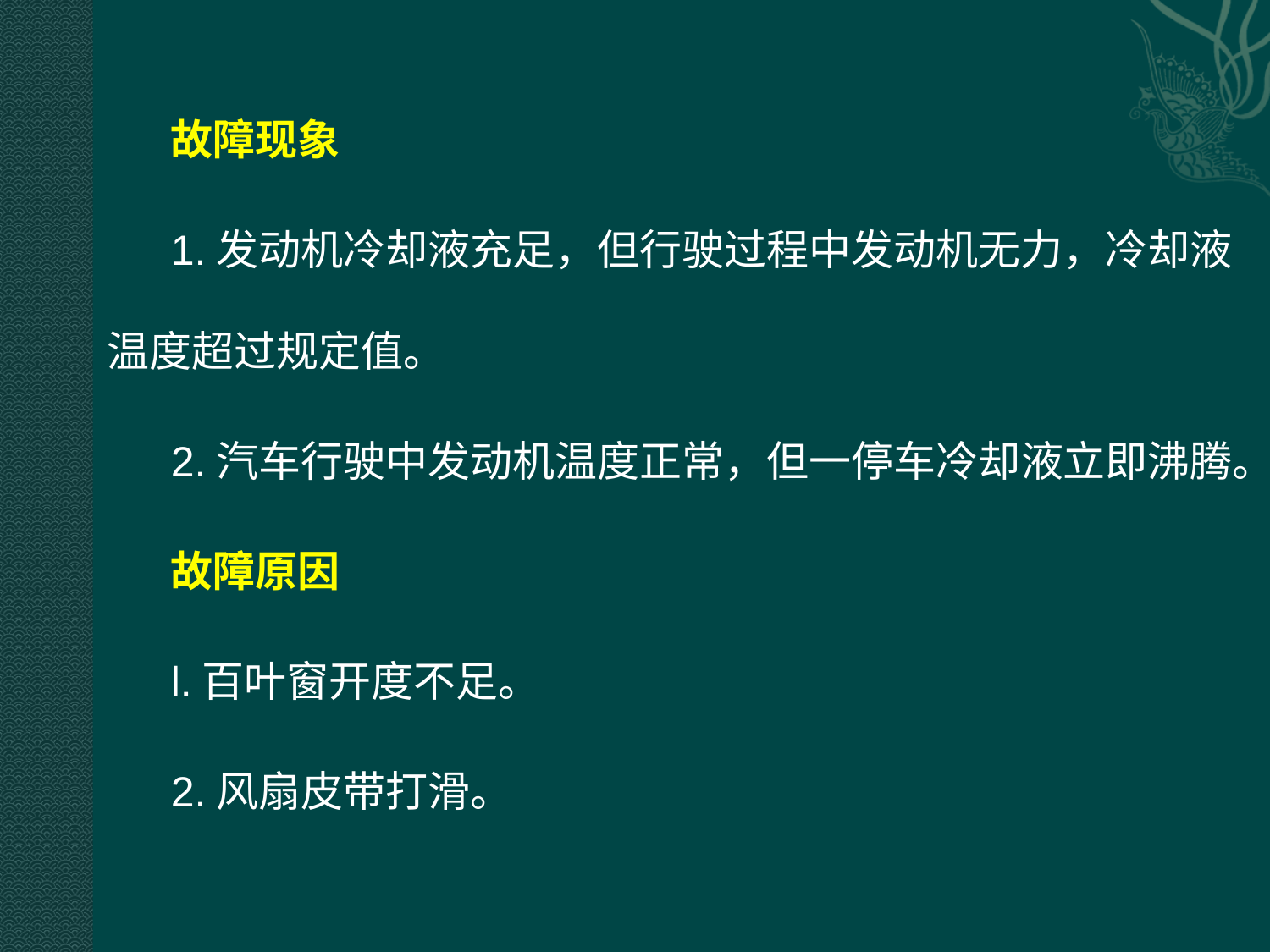

故障现象
1.发动机冷却液充足，但行驶过程中发动机无力，冷却液温度超过规定值。
2.汽车行驶中发动机温度正常，但一停车冷却液立即沸腾。
故障原因
l.百叶窗开度不足。
2.风扇皮带打滑。